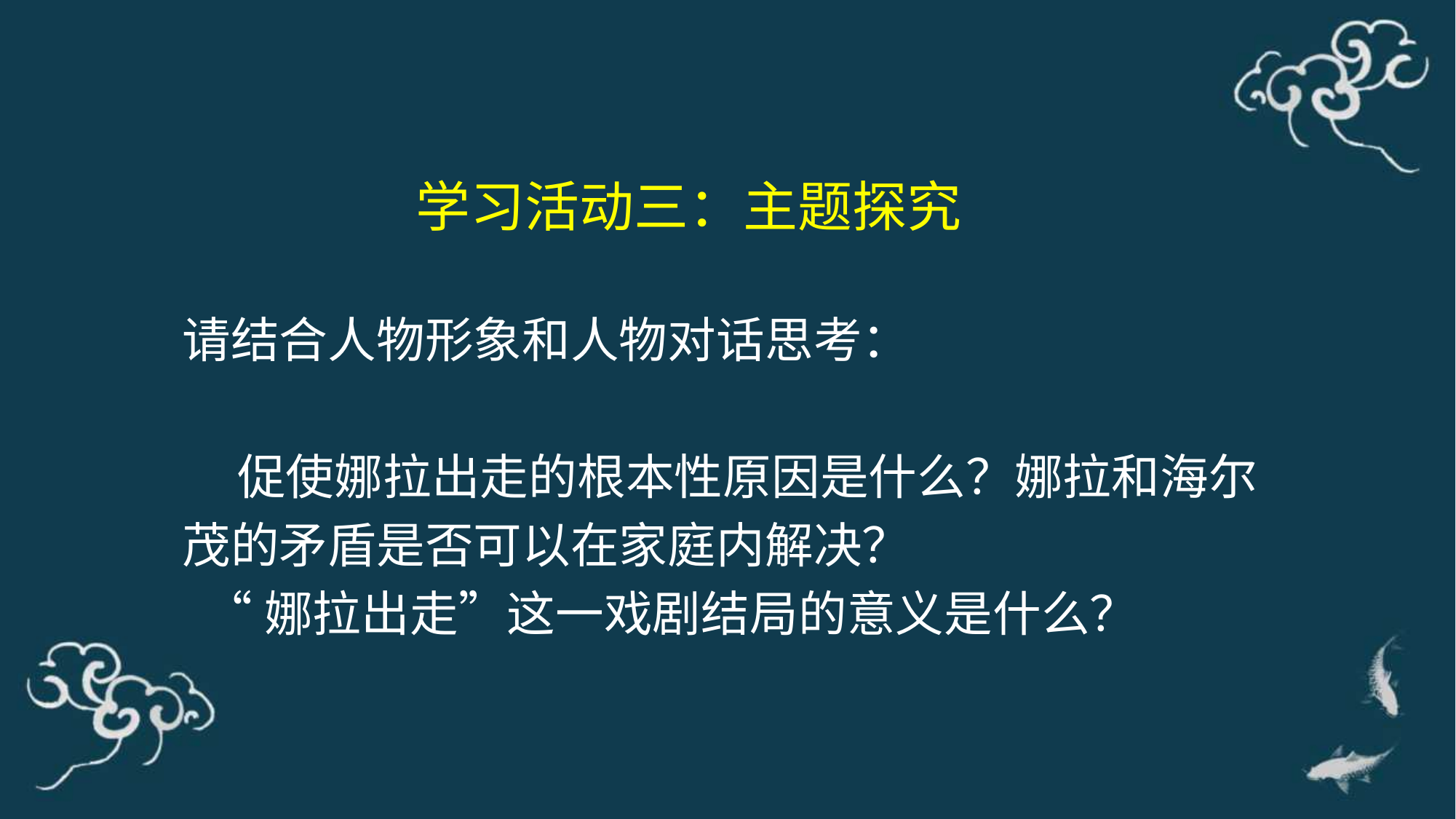

学习活动三：主题探究
请结合人物形象和人物对话思考：

    促使娜拉出走的根本性原因是什么？娜拉和海尔茂的矛盾是否可以在家庭内解决？
  “娜拉出走”这一戏剧结局的意义是什么？